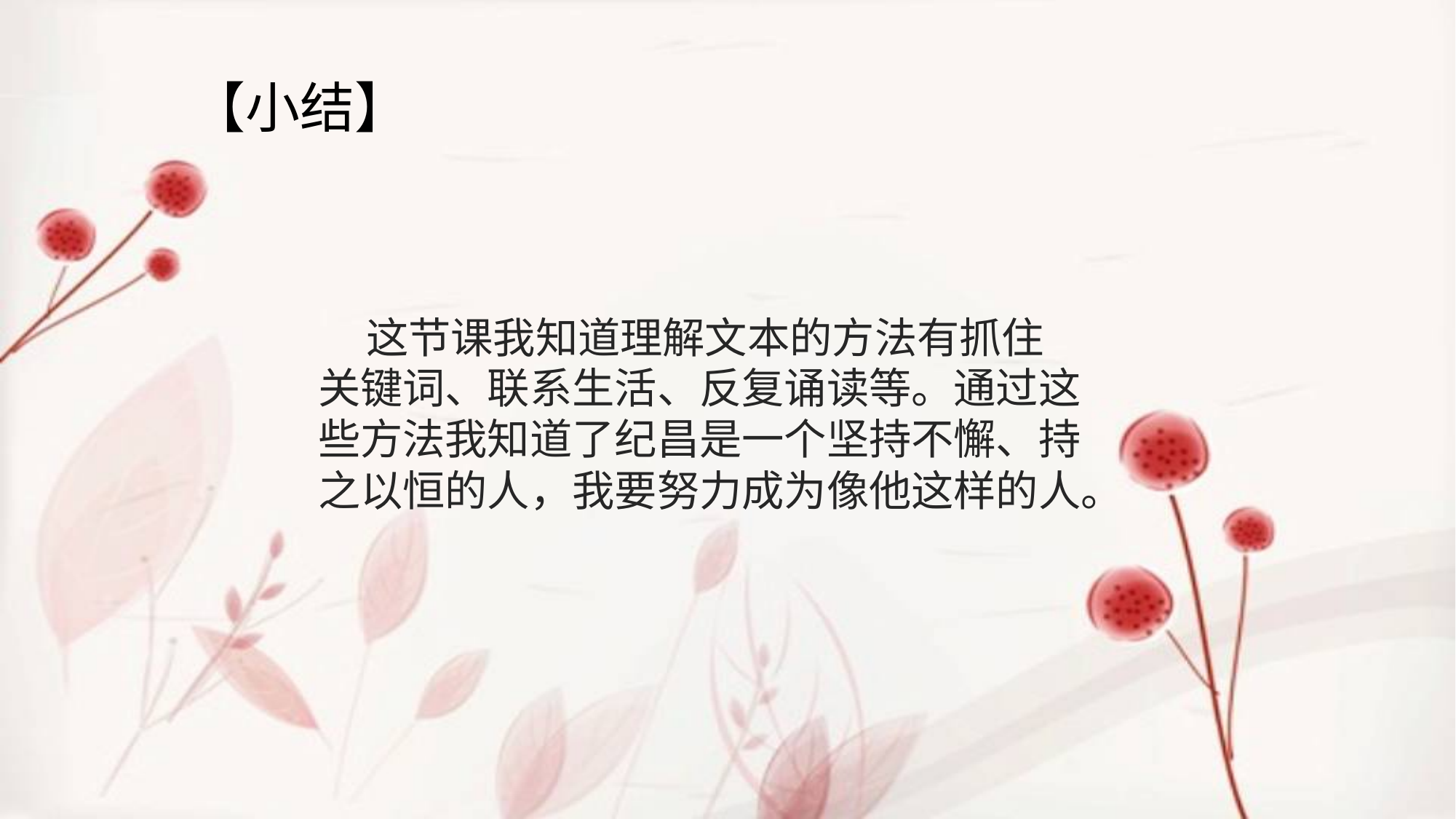

【小结】
    这节课我知道理解文本的方法有抓住关键词、联系生活、反复诵读等。通过这些方法我知道了纪昌是一个坚持不懈、持之以恒的人，我要努力成为像他这样的人。